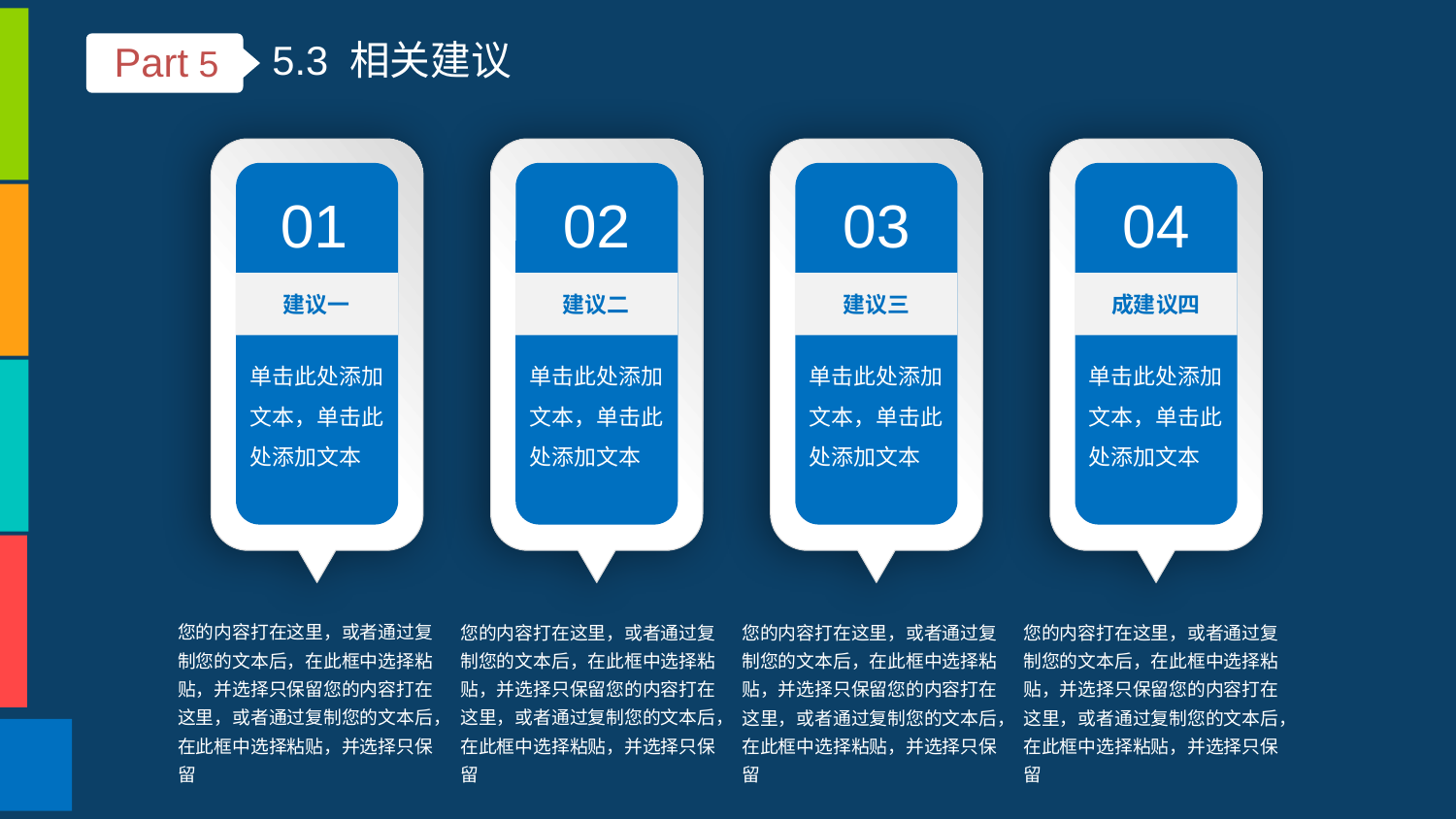

5.3 相关建议
Part 5

01
建议一
单击此处添加文本，单击此处添加文本

02
建议二
单击此处添加文本，单击此处添加文本

03
建议三
单击此处添加文本，单击此处添加文本

04
成建议四
单击此处添加文本，单击此处添加文本

您的内容打在这里，或者通过复制您的文本后，在此框中选择粘贴，并选择只保留您的内容打在这里，或者通过复制您的文本后，在此框中选择粘贴，并选择只保留

您的内容打在这里，或者通过复制您的文本后，在此框中选择粘贴，并选择只保留您的内容打在这里，或者通过复制您的文本后，在此框中选择粘贴，并选择只保留

您的内容打在这里，或者通过复制您的文本后，在此框中选择粘贴，并选择只保留您的内容打在这里，或者通过复制您的文本后，在此框中选择粘贴，并选择只保留

您的内容打在这里，或者通过复制您的文本后，在此框中选择粘贴，并选择只保留您的内容打在这里，或者通过复制您的文本后，在此框中选择粘贴，并选择只保留